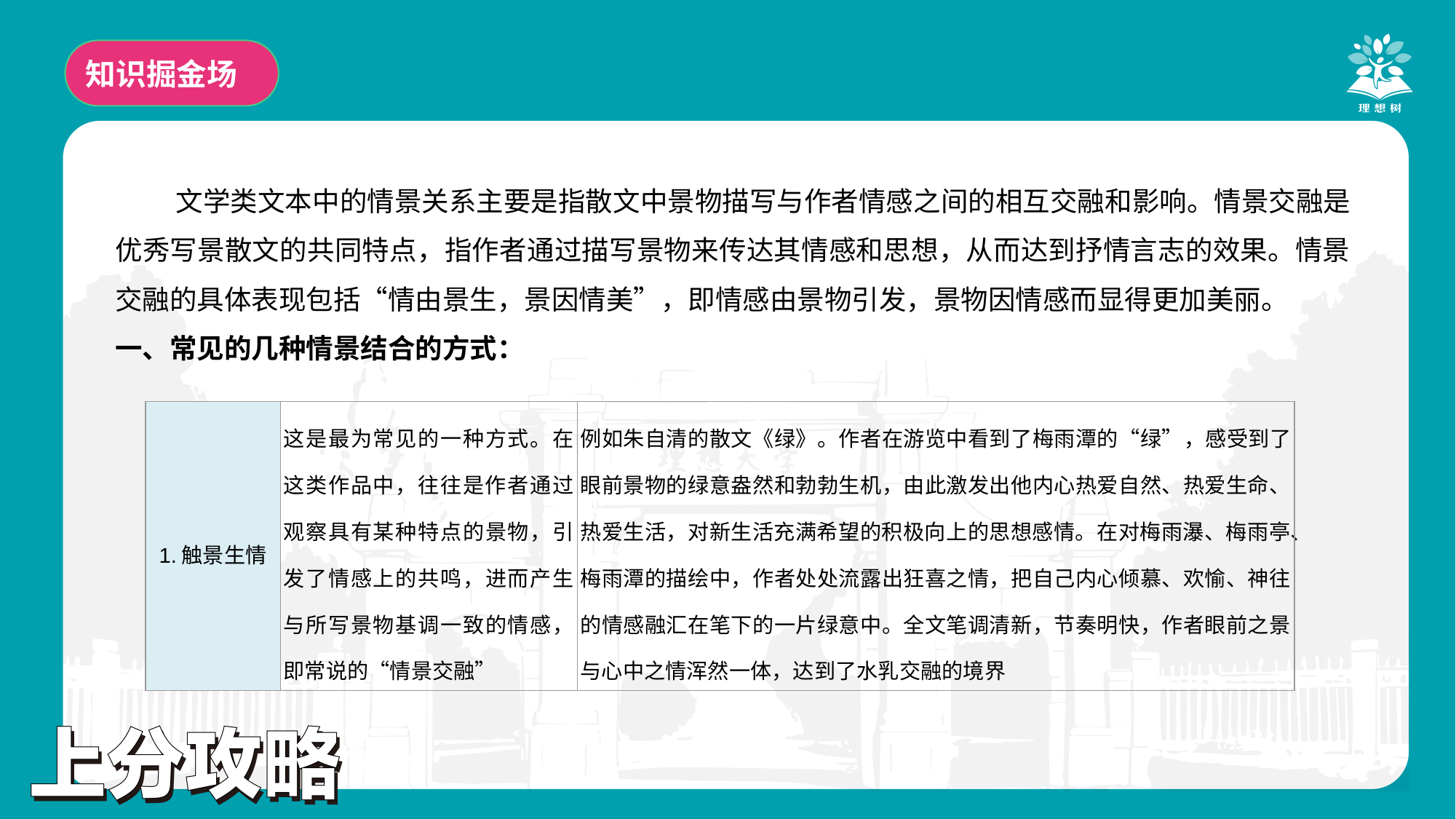

知识掘金场
文学类文本中的情景关系主要是指散文中景物描写与作者情感之间的相互交融和影响。情景交融是优秀写景散文的共同特点，指作者通过描写景物来传达其情感和思想，从而达到抒情言志的效果。情景交融的具体表现包括“情由景生，景因情美”，即情感由景物引发，景物因情感而显得更加美丽。
一、常见的几种情景结合的方式：
| 1.触景生情 | 这是最为常见的一种方式。在这类作品中，往往是作者通过观察具有某种特点的景物，引发了情感上的共鸣，进而产生与所写景物基调一致的情感，即常说的“情景交融” | 例如朱自清的散文《绿》。作者在游览中看到了梅雨潭的“绿”，感受到了眼前景物的绿意盎然和勃勃生机，由此激发出他内心热爱自然、热爱生命、热爱生活，对新生活充满希望的积极向上的思想感情。在对梅雨瀑、梅雨亭、梅雨潭的描绘中，作者处处流露出狂喜之情，把自己内心倾慕、欢愉、神往的情感融汇在笔下的一片绿意中。全文笔调清新，节奏明快，作者眼前之景与心中之情浑然一体，达到了水乳交融的境界 |
| --- | --- | --- |